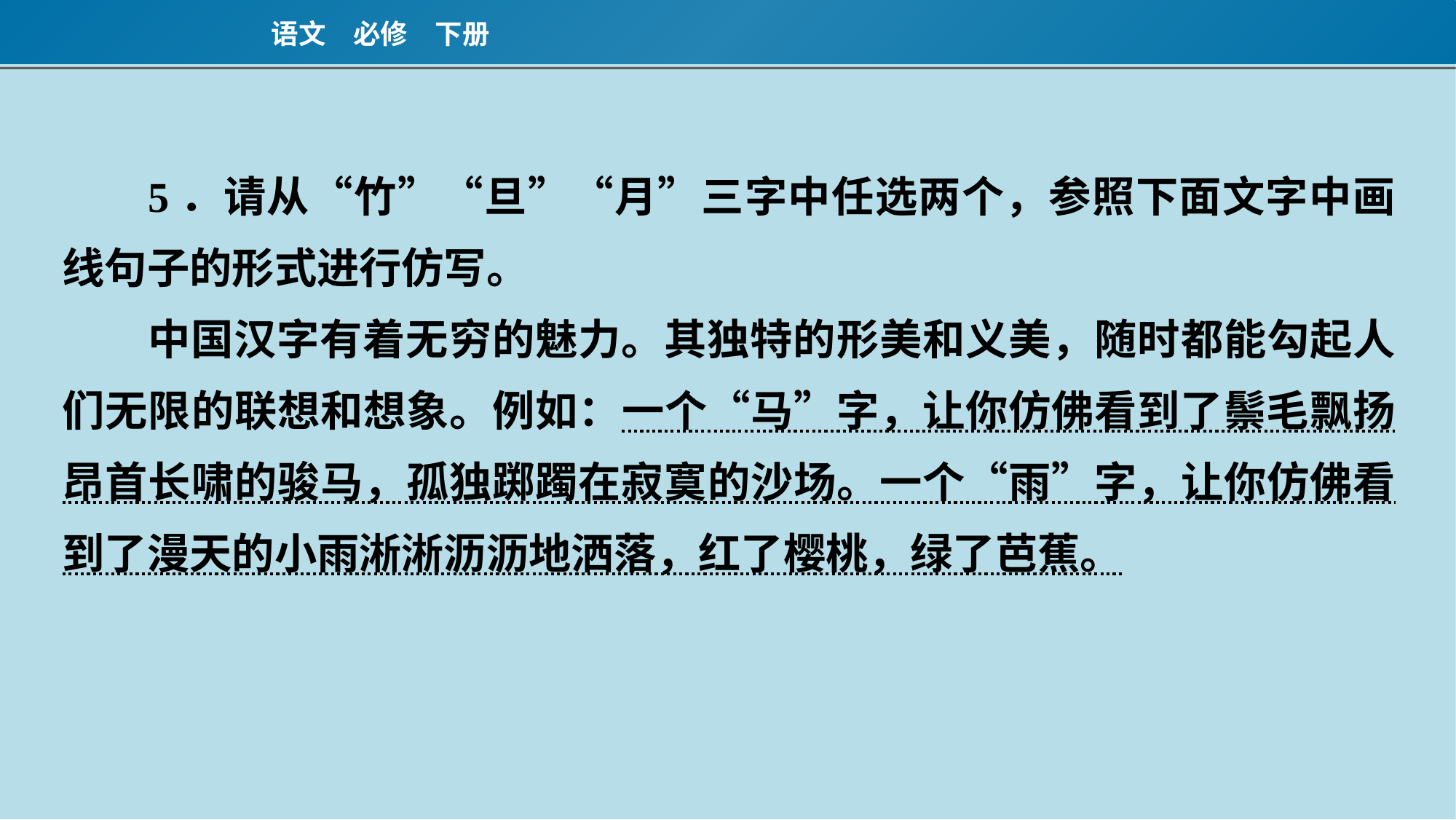

5．请从“竹”“旦”“月”三字中任选两个，参照下面文字中画线句子的形式进行仿写。
中国汉字有着无穷的魅力。其独特的形美和义美，随时都能勾起人们无限的联想和想象。例如：一个“马”字，让你仿佛看到了鬃毛飘扬昂首长啸的骏马，孤独踯躅在寂寞的沙场。一个“雨”字，让你仿佛看到了漫天的小雨淅淅沥沥地洒落，红了樱桃，绿了芭蕉。